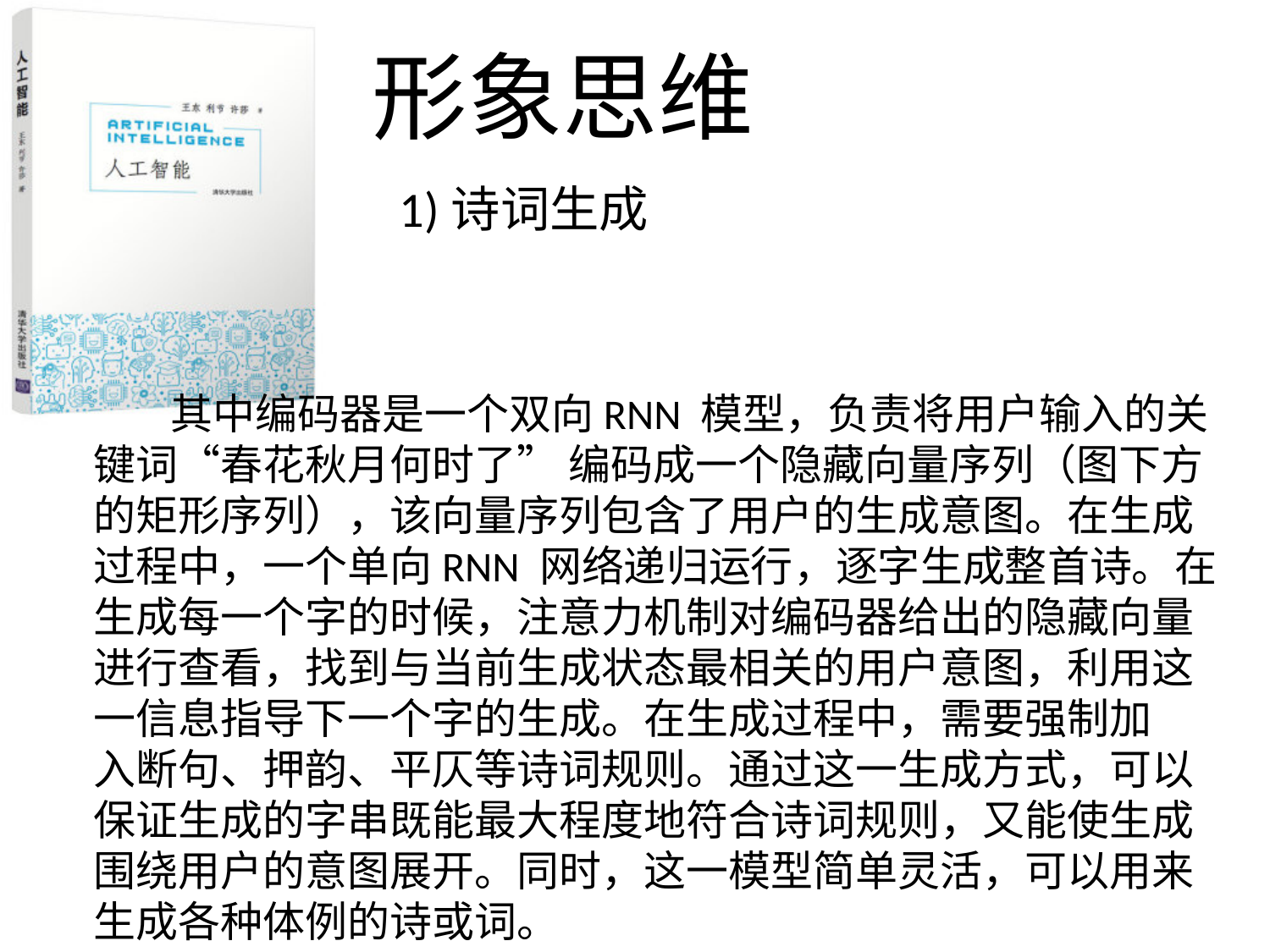

形象思维
1)诗词生成
       其中编码器是一个双向RNN 模型，负责将用户输入的关键词“春花秋月何时了” 编码成一个隐藏向量序列（图下方的矩形序列），该向量序列包含了用户的生成意图。在生成过程中，一个单向RNN 网络递归运行，逐字生成整首诗。在生成每一个字的时候，注意力机制对编码器给出的隐藏向量进行查看，找到与当前生成状态最相关的用户意图，利用这一信息指导下一个字的生成。在生成过程中，需要强制加
入断句、押韵、平仄等诗词规则。通过这一生成方式，可以保证生成的字串既能最大程度地符合诗词规则，又能使生成围绕用户的意图展开。同时，这一模型简单灵活，可以用来生成各种体例的诗或词。